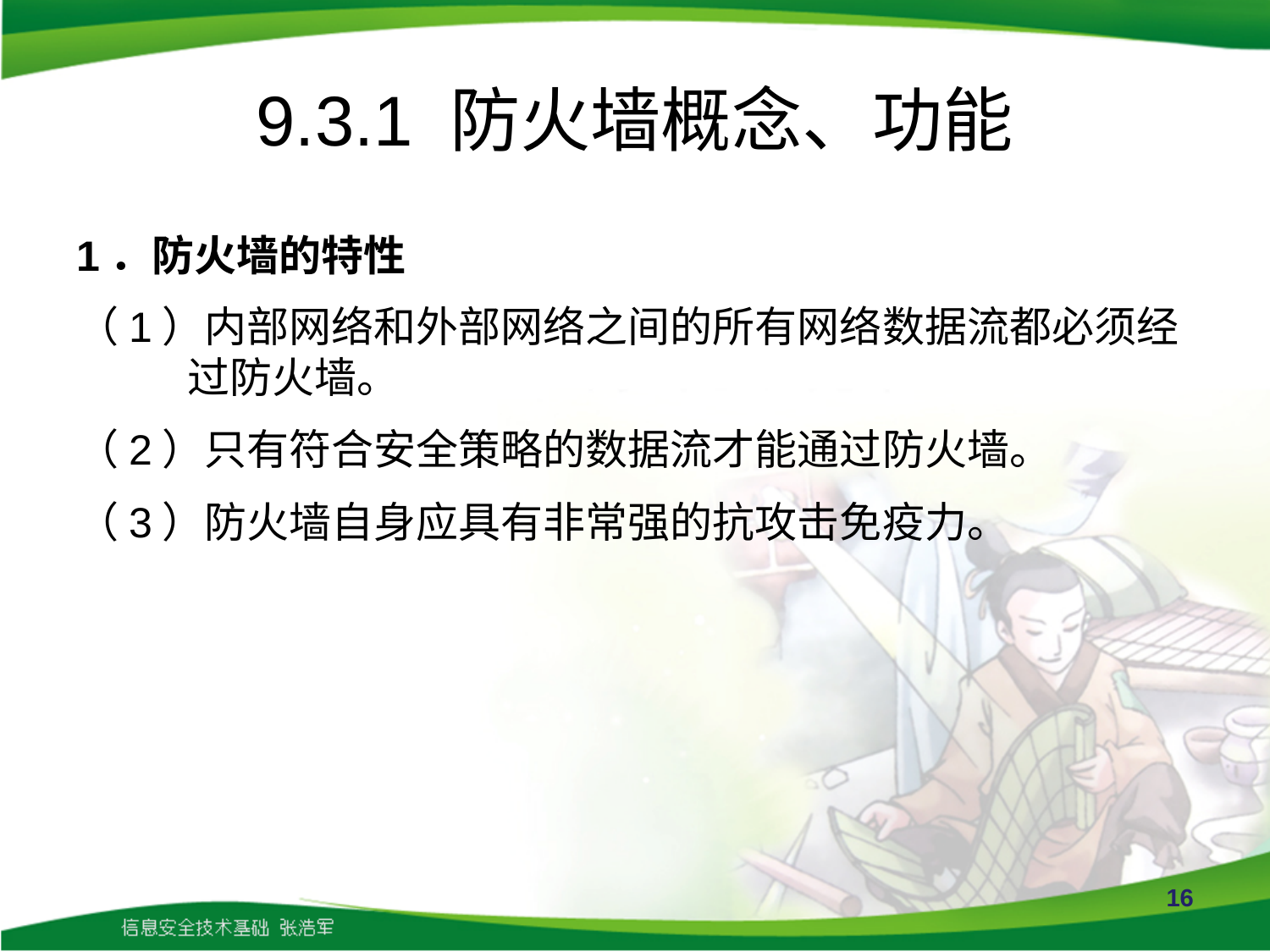

# 9.3.1 防火墙概念、功能
1．防火墙的特性
（1）内部网络和外部网络之间的所有网络数据流都必须经过防火墙。
（2）只有符合安全策略的数据流才能通过防火墙。
（3）防火墙自身应具有非常强的抗攻击免疫力。
16